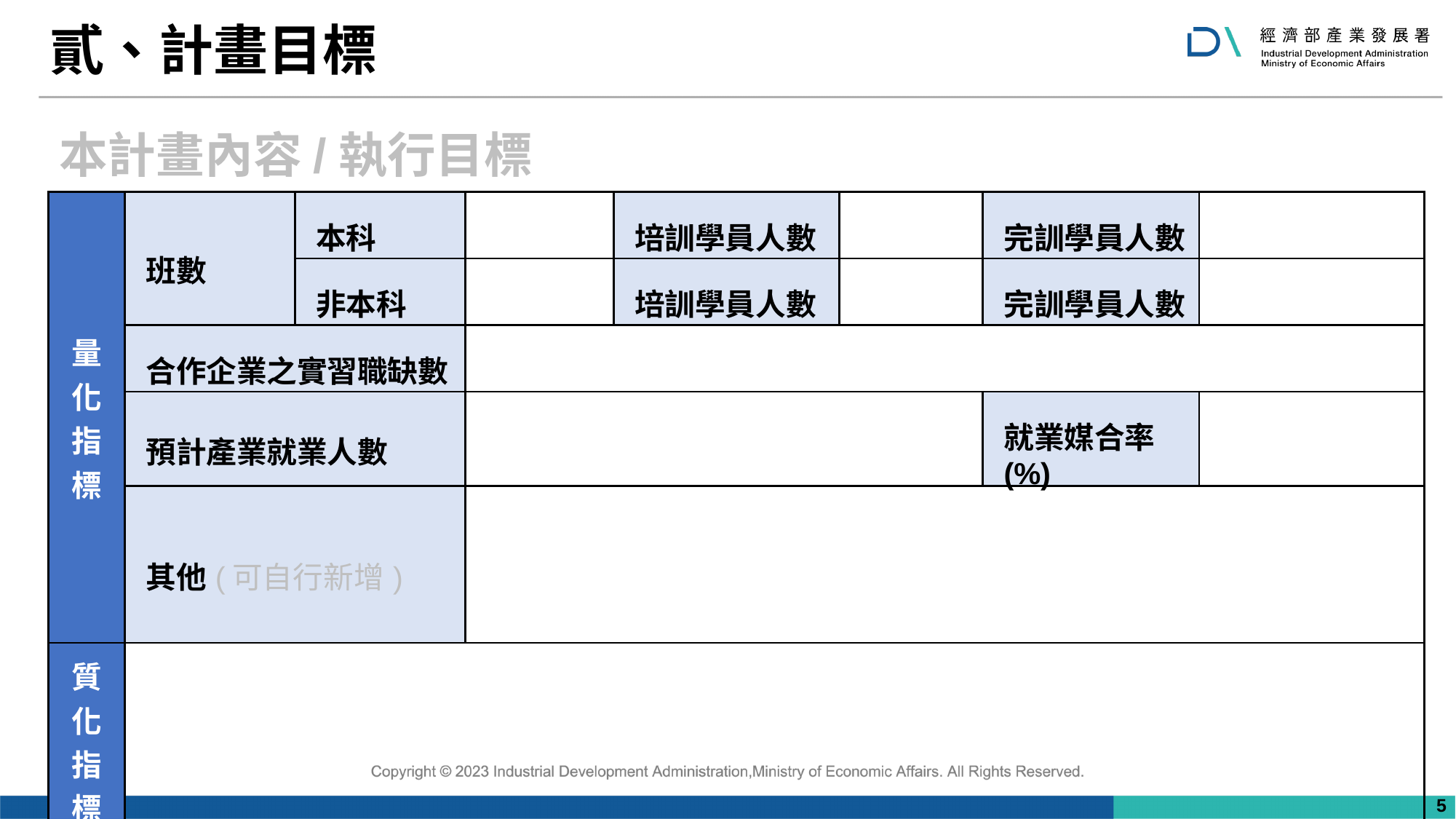

# 貳、計畫目標
本計畫內容/執行目標
| 量化指標 | 班數 | 本科 |  | 培訓學員人數 |  | 完訓學員人數 |  |
| --- | --- | --- | --- | --- | --- | --- | --- |
|  |  | 非本科 |  | 培訓學員人數 |  | 完訓學員人數 |  |
|  | 合作企業之實習職缺數 |  |  |  |  |  |  |
|  | 預計產業就業人數 |  |  |  |  | 就業媒合率(%) |  |
|  | 其他(可自行新增) |  |  |  |  |  |  |
| 質化指標 |  |  |  |  |  |  |  |
5